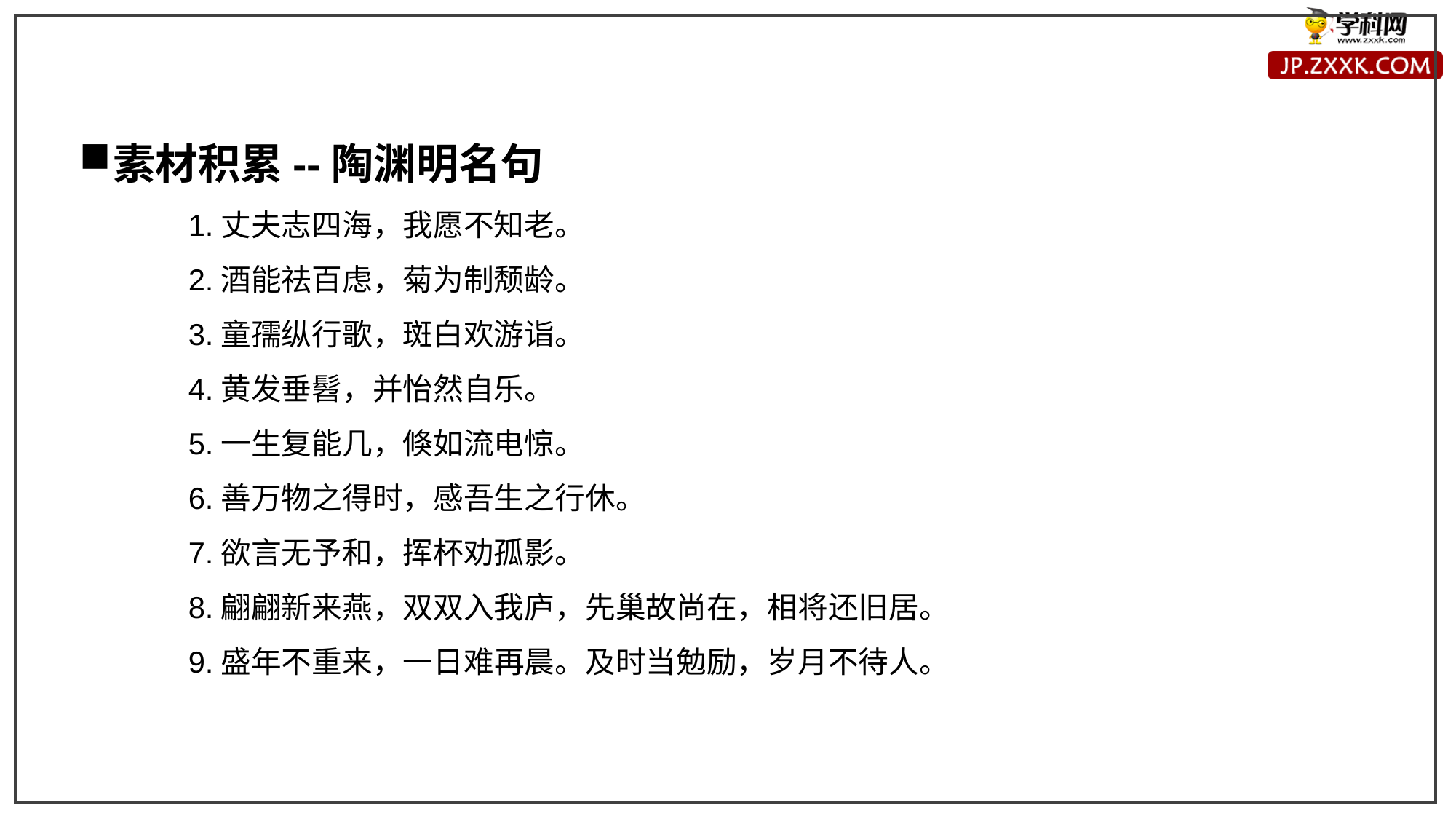

素材积累--陶渊明名句
1.丈夫志四海，我愿不知老。
2.酒能祛百虑，菊为制颓龄。
3.童孺纵行歌，斑白欢游诣。
4.黄发垂髫，并怡然自乐。
5.一生复能几，倏如流电惊。
6.善万物之得时，感吾生之行休。
7.欲言无予和，挥杯劝孤影。
8.翩翩新来燕，双双入我庐，先巢故尚在，相将还旧居。
9.盛年不重来，一日难再晨。及时当勉励，岁月不待人。